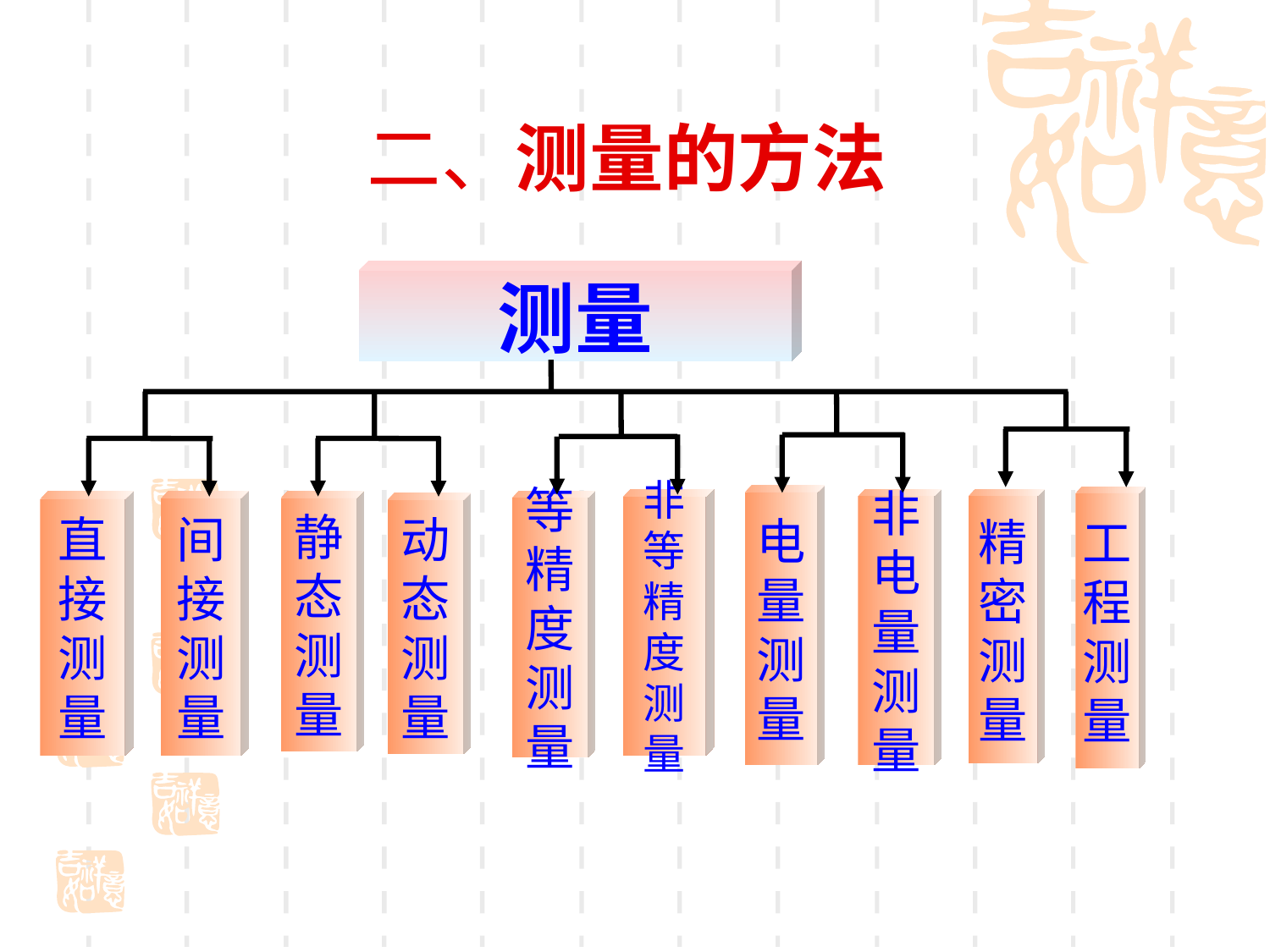

# 二、测量的方法
测量

电
量
测
量
工
程
测
量
非
等
精
度
测
量
非
电
量
测
量
精
密
测
量
等
精
度
测
量
直
接
测
量
间
接
测
量
静
态
测
量
动
态
测
量